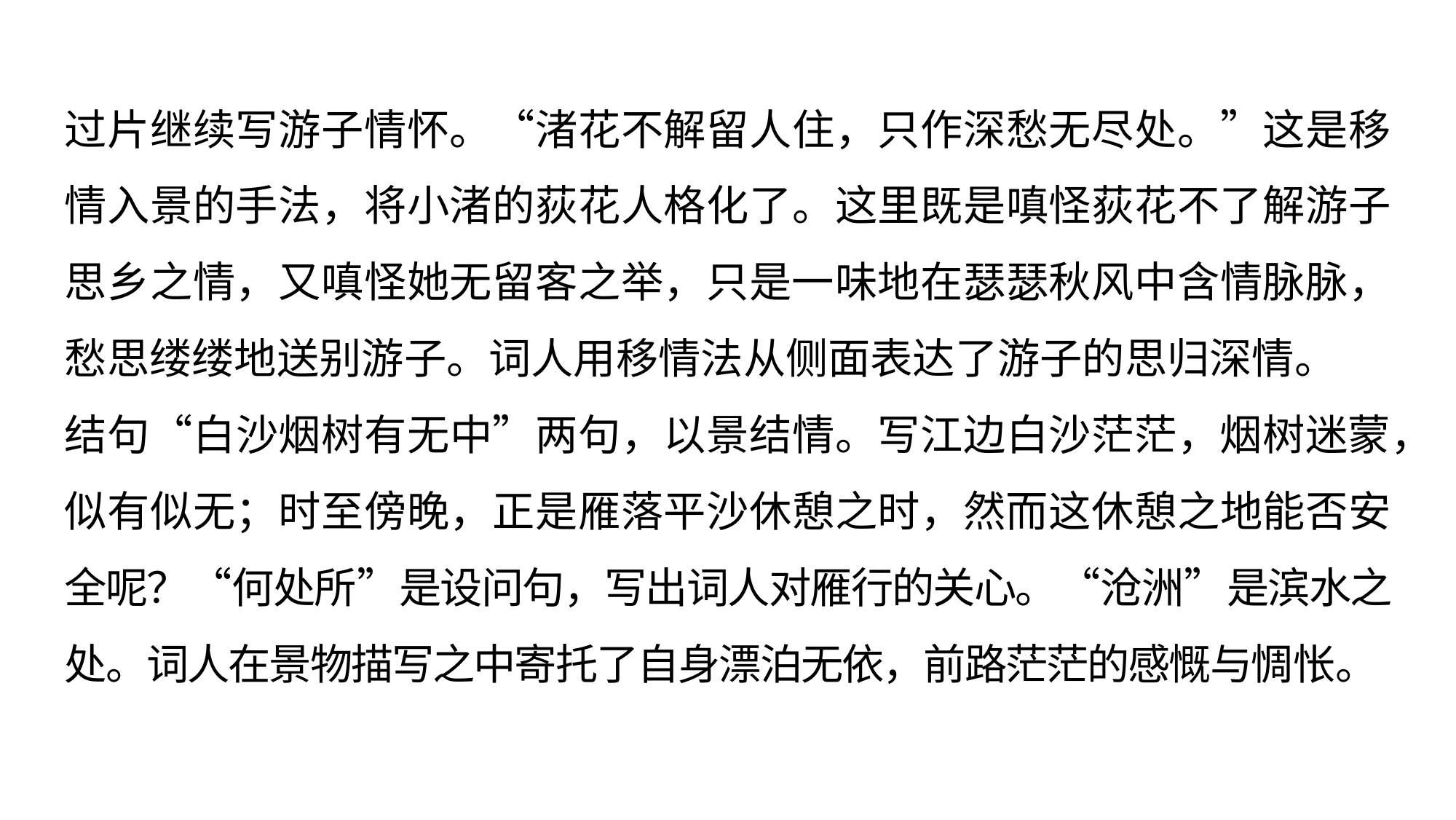

过片继续写游子情怀。“渚花不解留人住，只作深愁无尽处。”这是移情入景的手法，将小渚的荻花人格化了。这里既是嗔怪荻花不了解游子思乡之情，又嗔怪她无留客之举，只是一味地在瑟瑟秋风中含情脉脉，愁思缕缕地送别游子。词人用移情法从侧面表达了游子的思归深情。
结句“白沙烟树有无中”两句，以景结情。写江边白沙茫茫，烟树迷蒙，似有似无；时至傍晚，正是雁落平沙休憩之时，然而这休憩之地能否安全呢？“何处所”是设问句，写出词人对雁行的关心。“沧洲”是滨水之处。词人在景物描写之中寄托了自身漂泊无依，前路茫茫的感慨与惆怅。